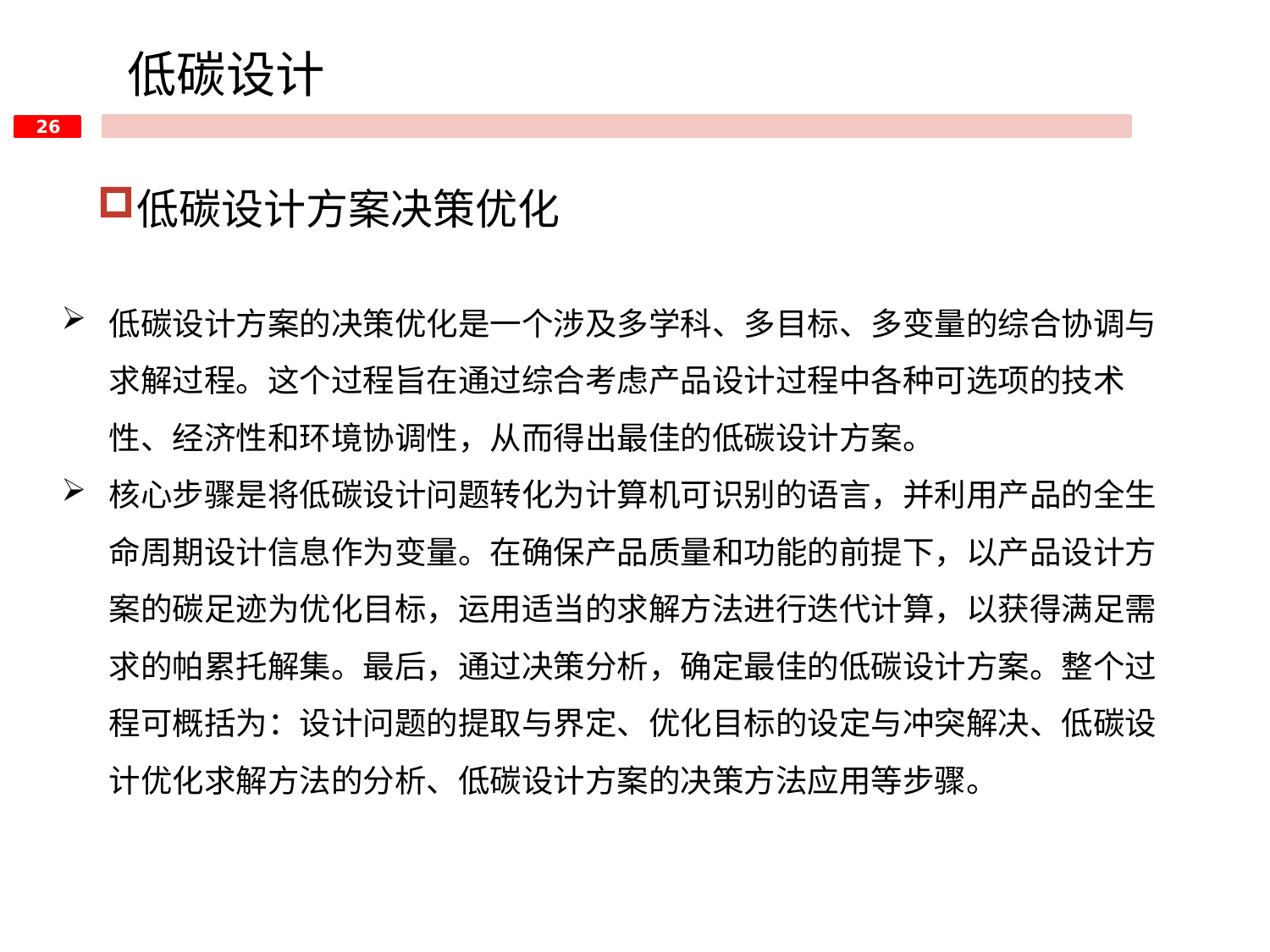

低碳设计
26

低碳设计方案决策优化
低碳设计方案的决策优化是一个涉及多学科、多目标、多变量的综合协调与求解过程。这个过程旨在通过综合考虑产品设计过程中各种可选项的技术性、经济性和环境协调性，从而得出最佳的低碳设计方案。
核心步骤是将低碳设计问题转化为计算机可识别的语言，并利用产品的全生命周期设计信息作为变量。在确保产品质量和功能的前提下，以产品设计方案的碳足迹为优化目标，运用适当的求解方法进行迭代计算，以获得满足需求的帕累托解集。最后，通过决策分析，确定最佳的低碳设计方案。整个过程可概括为：设计问题的提取与界定、优化目标的设定与冲突解决、低碳设计优化求解方法的分析、低碳设计方案的决策方法应用等步骤。